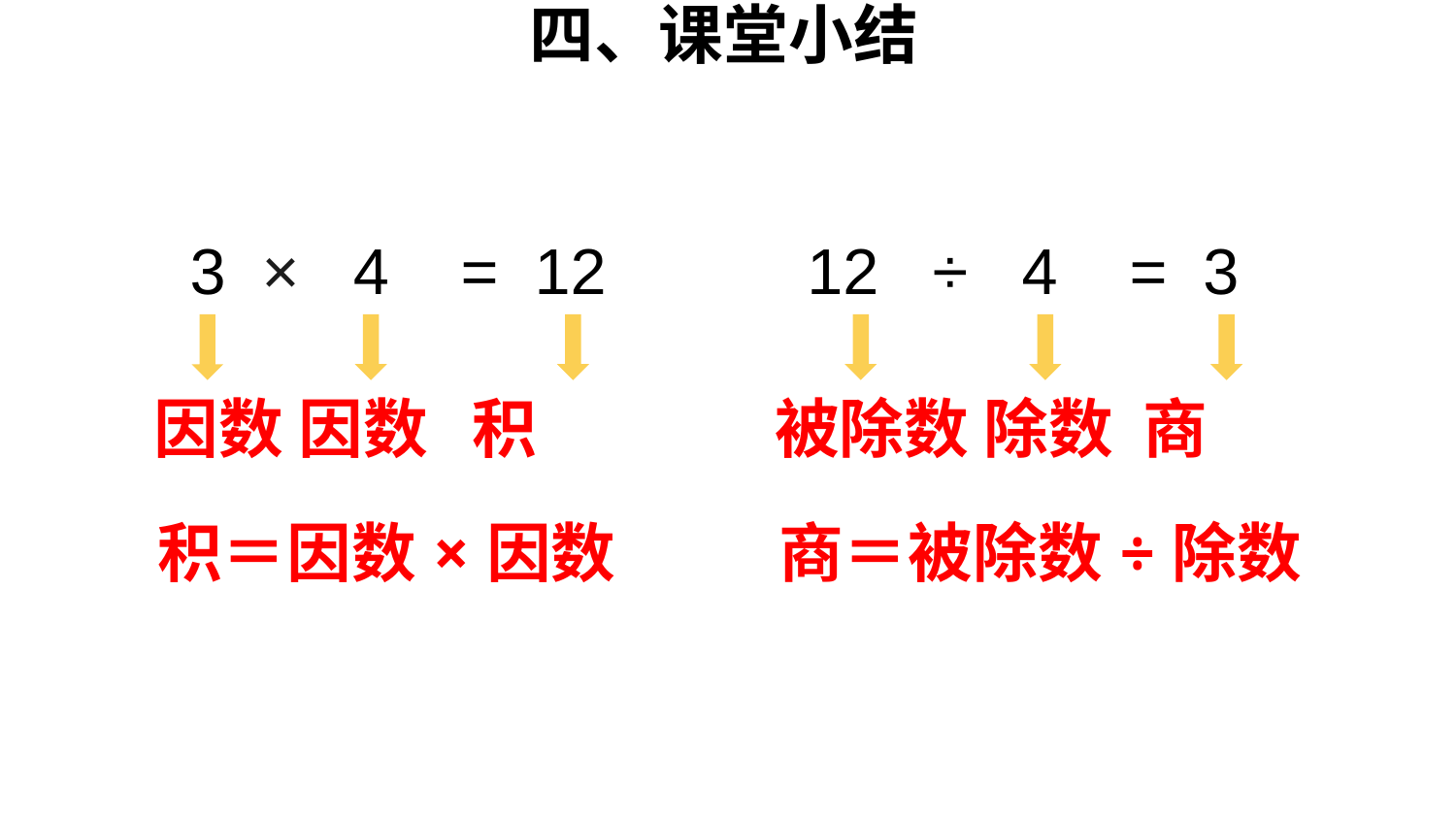

四、课堂小结
  3  ×   4    =  12
12   ÷   4    =  3

因数 因数   积
被除数 除数  商
积＝因数×因数
商＝被除数÷除数